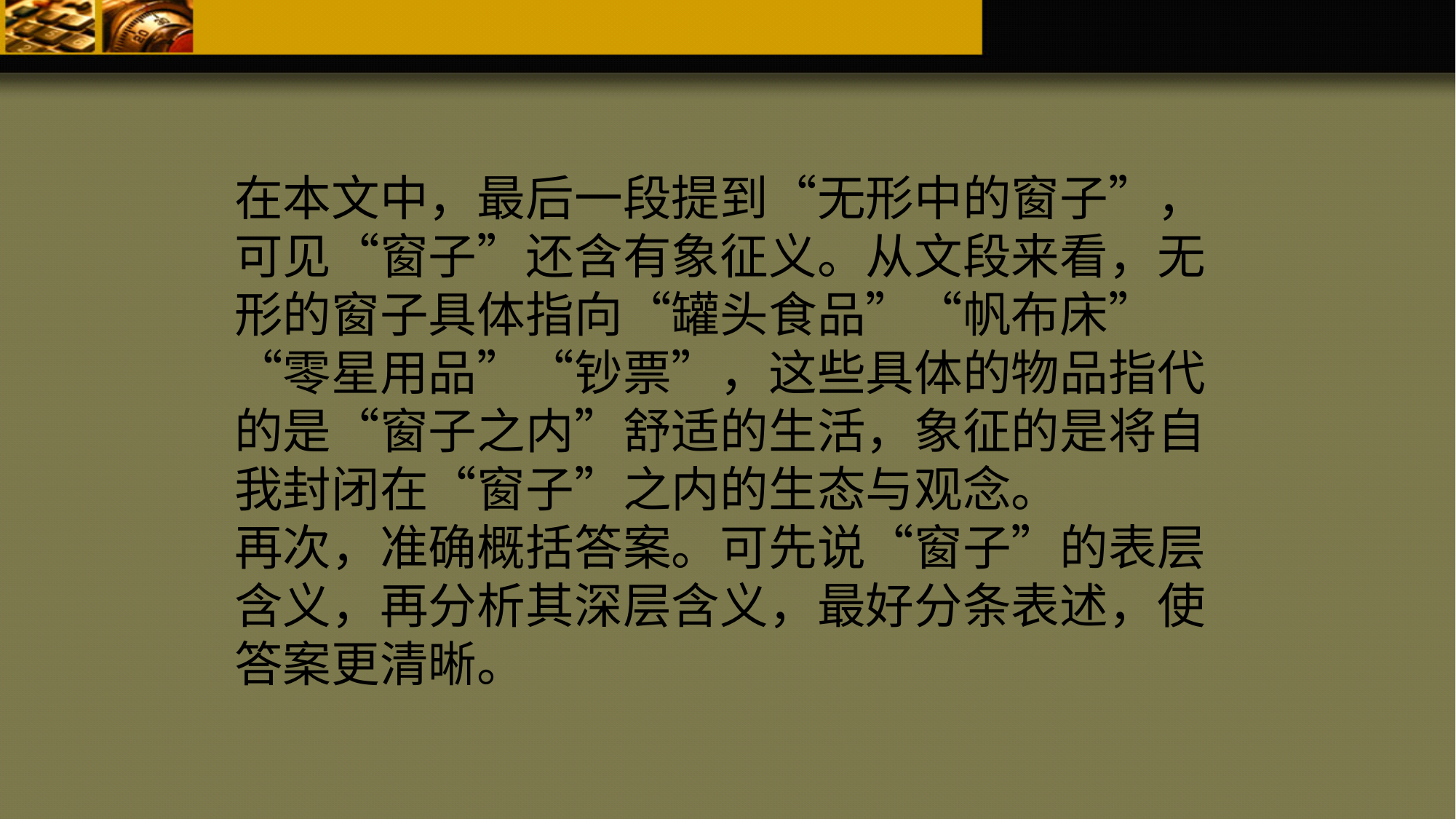

在本文中，最后一段提到“无形中的窗子”，可见“窗子”还含有象征义。从文段来看，无形的窗子具体指向“罐头食品”“帆布床”“零星用品”“钞票”，这些具体的物品指代的是“窗子之内”舒适的生活，象征的是将自我封闭在“窗子”之内的生态与观念。
再次，准确概括答案。可先说“窗子”的表层含义，再分析其深层含义，最好分条表述，使答案更清晰。